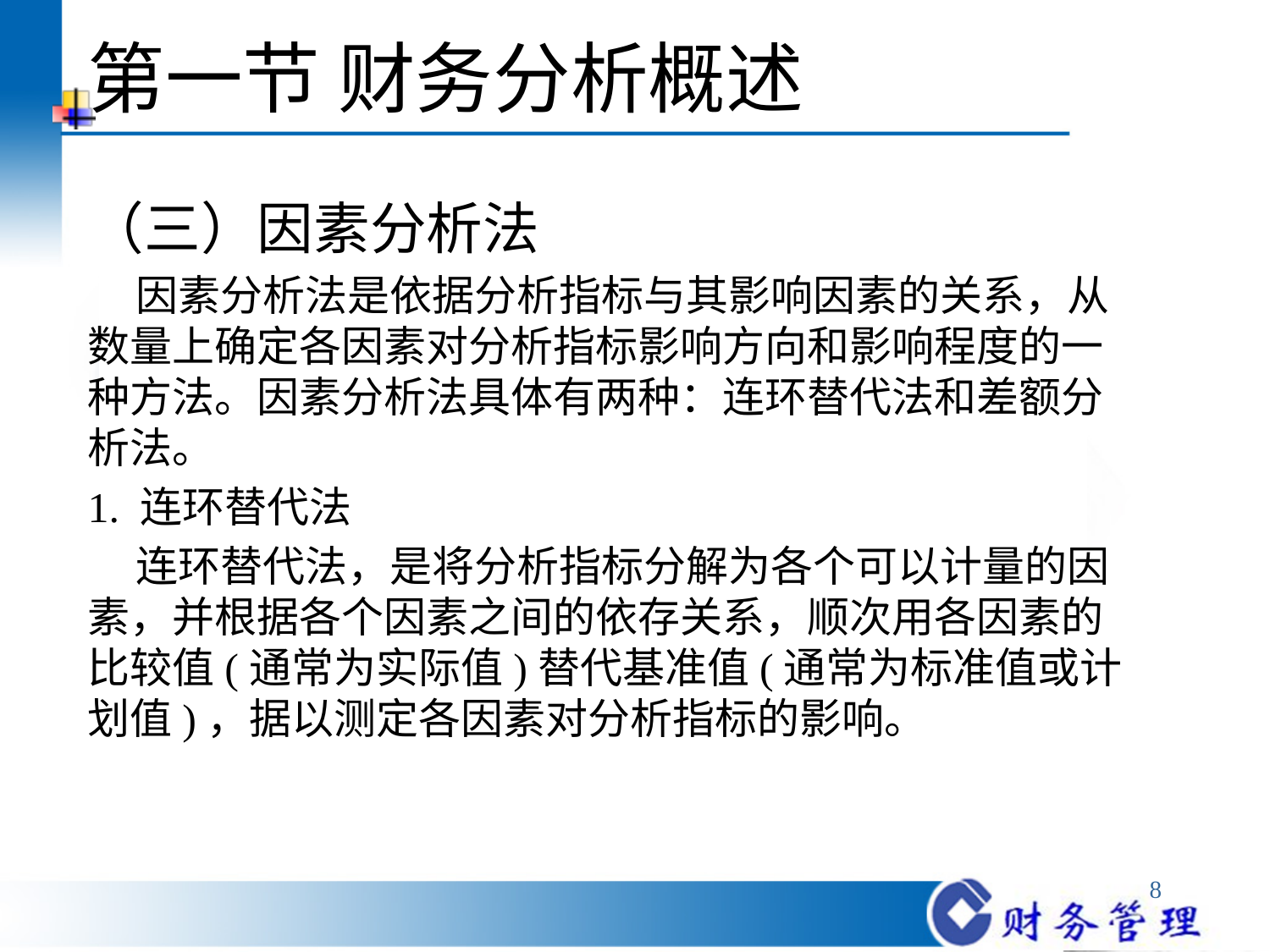

# 第一节 财务分析概述
（三）因素分析法
    因素分析法是依据分析指标与其影响因素的关系，从数量上确定各因素对分析指标影响方向和影响程度的一种方法。因素分析法具体有两种：连环替代法和差额分析法。
1. 连环替代法
    连环替代法，是将分析指标分解为各个可以计量的因素，并根据各个因素之间的依存关系，顺次用各因素的比较值(通常为实际值)替代基准值(通常为标准值或计划值)，据以测定各因素对分析指标的影响。

8